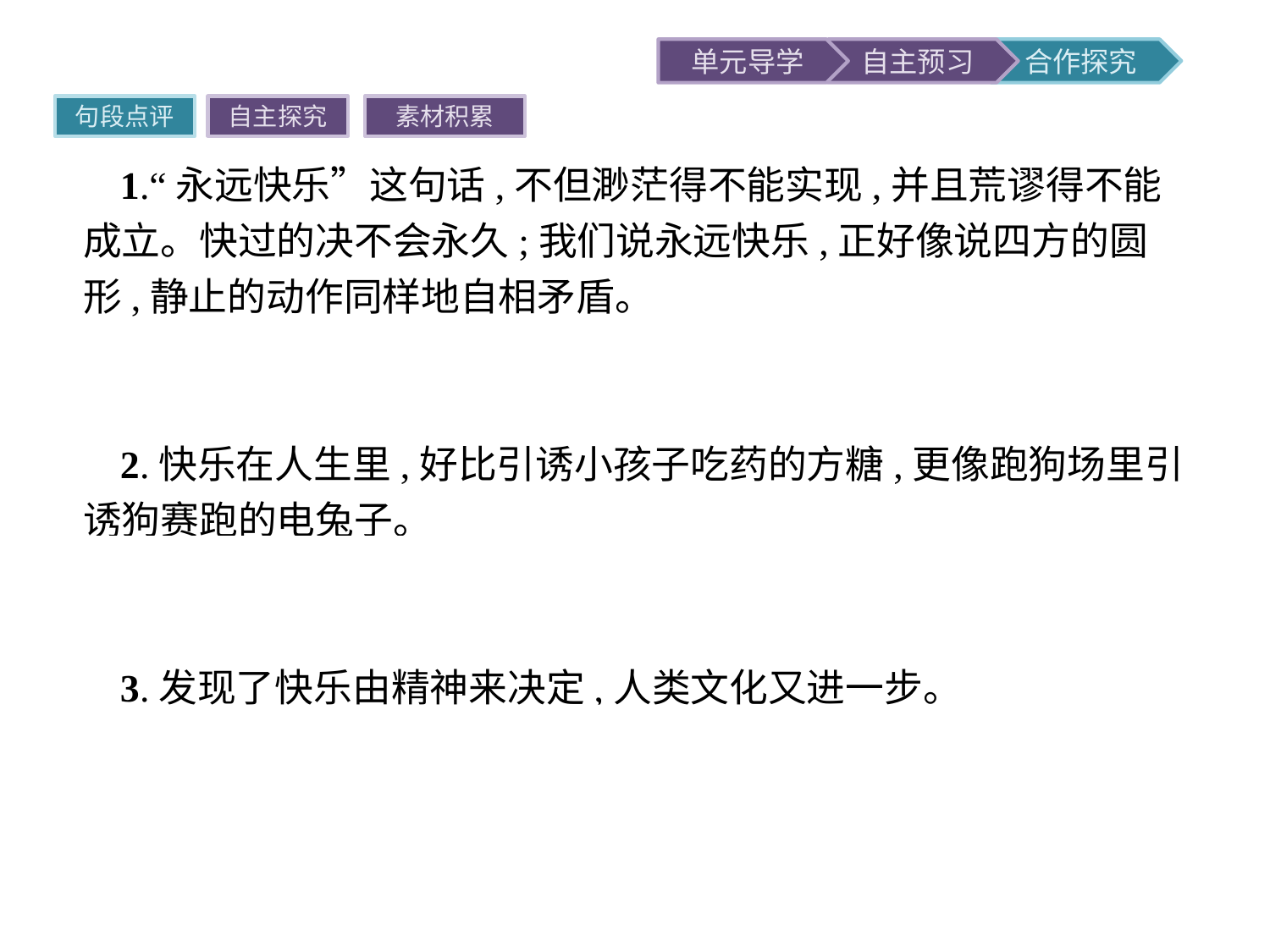

句段点评
自主探究
素材积累
1.“永远快乐”这句话,不但渺茫得不能实现,并且荒谬得不能成立。快过的决不会永久;我们说永远快乐,正好像说四方的圆形,静止的动作同样地自相矛盾。
点评运用了比喻论证,论证“永远快乐”是不存在的。语言幽默中带着讽刺。
2.快乐在人生里,好比引诱小孩子吃药的方糖,更像跑狗场里引诱狗赛跑的电兔子。
点评运用比喻,以联想为桥梁,使语言充满灵性,寓意深刻,浅显易懂,趣味横生,俏皮而耐人寻味。
3.发现了快乐由精神来决定,人类文化又进一步。
点评人懂得了怎样使自己快乐,发现了精神是一切快乐的源泉,从此痛苦就不再可怕,肉体减少了专制,于是便懂得自得其乐。快乐是精神上的,是人的一种心态。